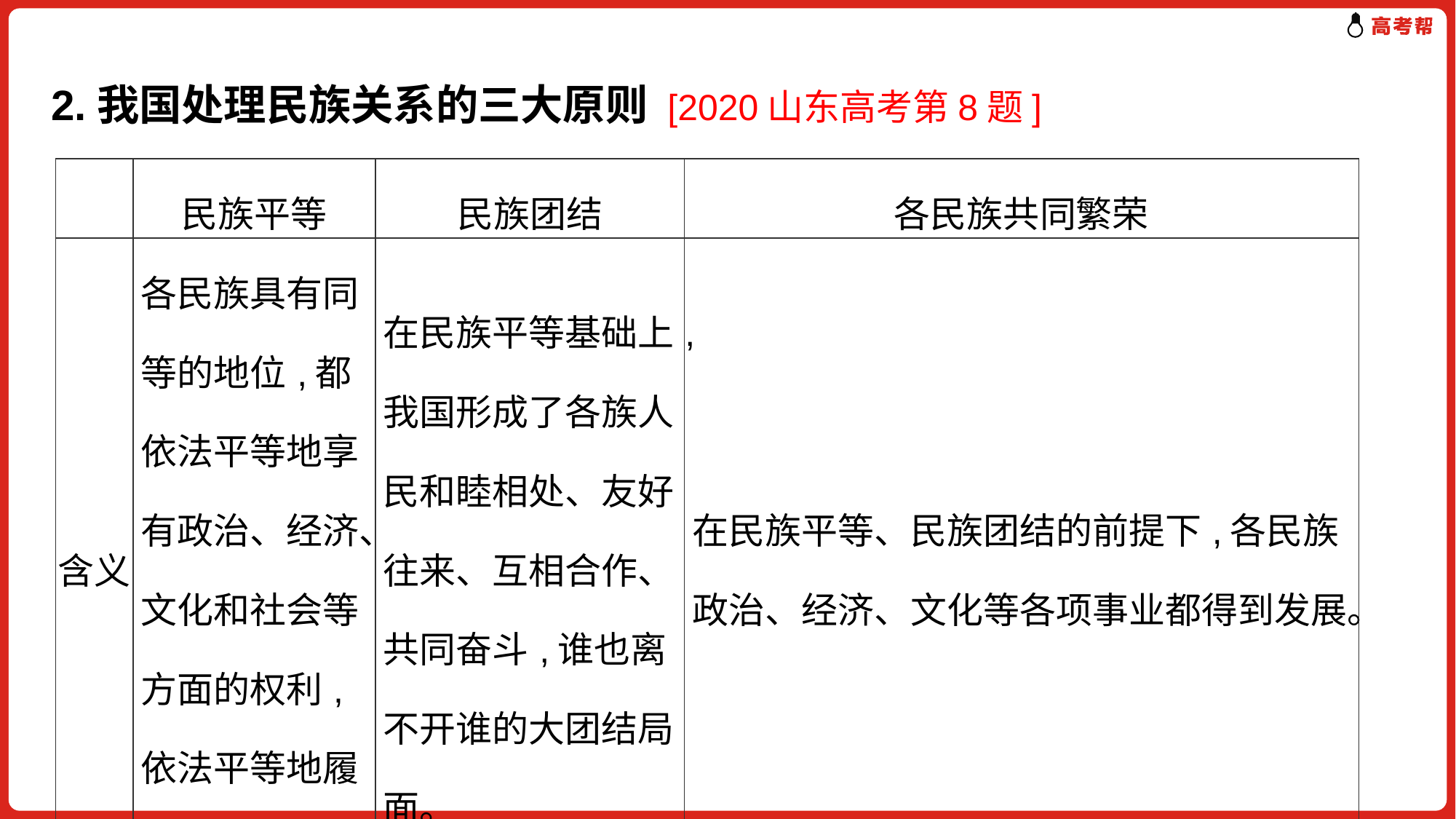

# 2.我国处理民族关系的三大原则 [2020山东高考第8题]
|  | 民族平等 | 民族团结 | 各民族共同繁荣 |
| --- | --- | --- | --- |
| 含义 | 各民族具有同等的地位,都依法平等地享有政治、经济、文化和社会等方面的权利,依法平等地履行应尽的义务。 | 在民族平等基础上,我国形成了各族人民和睦相处、友好往来、互相合作、共同奋斗,谁也离不开谁的大团结局面。 | 在民族平等、民族团结的前提下,各民族政治、经济、文化等各项事业都得到发展。 |